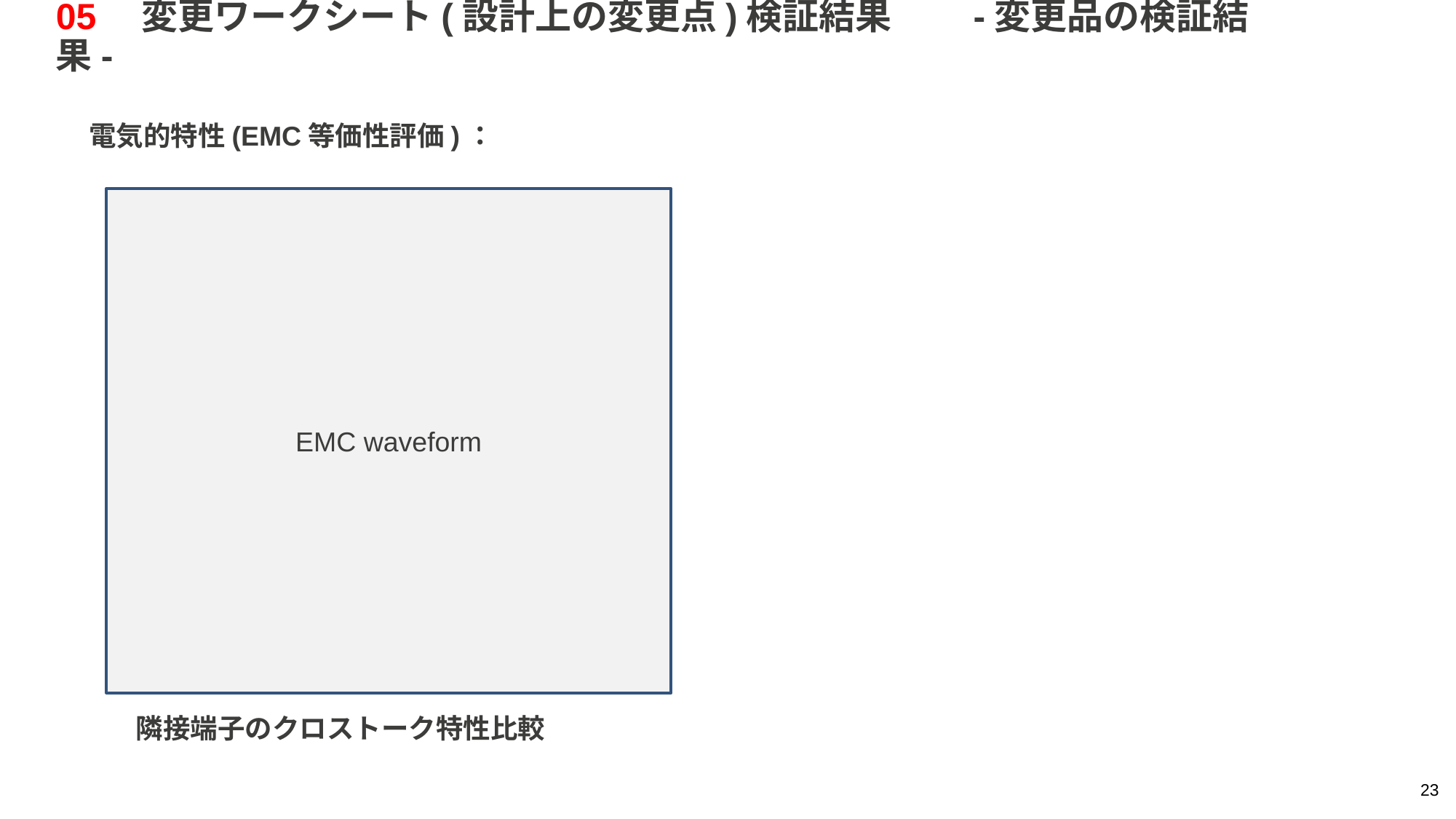

# 05　変更ワークシート(設計上の変更点)検証結果　　-変更品の検証結果-
電気的特性(EMC等価性評価)：
EMC waveform
隣接端子のクロストーク特性比較